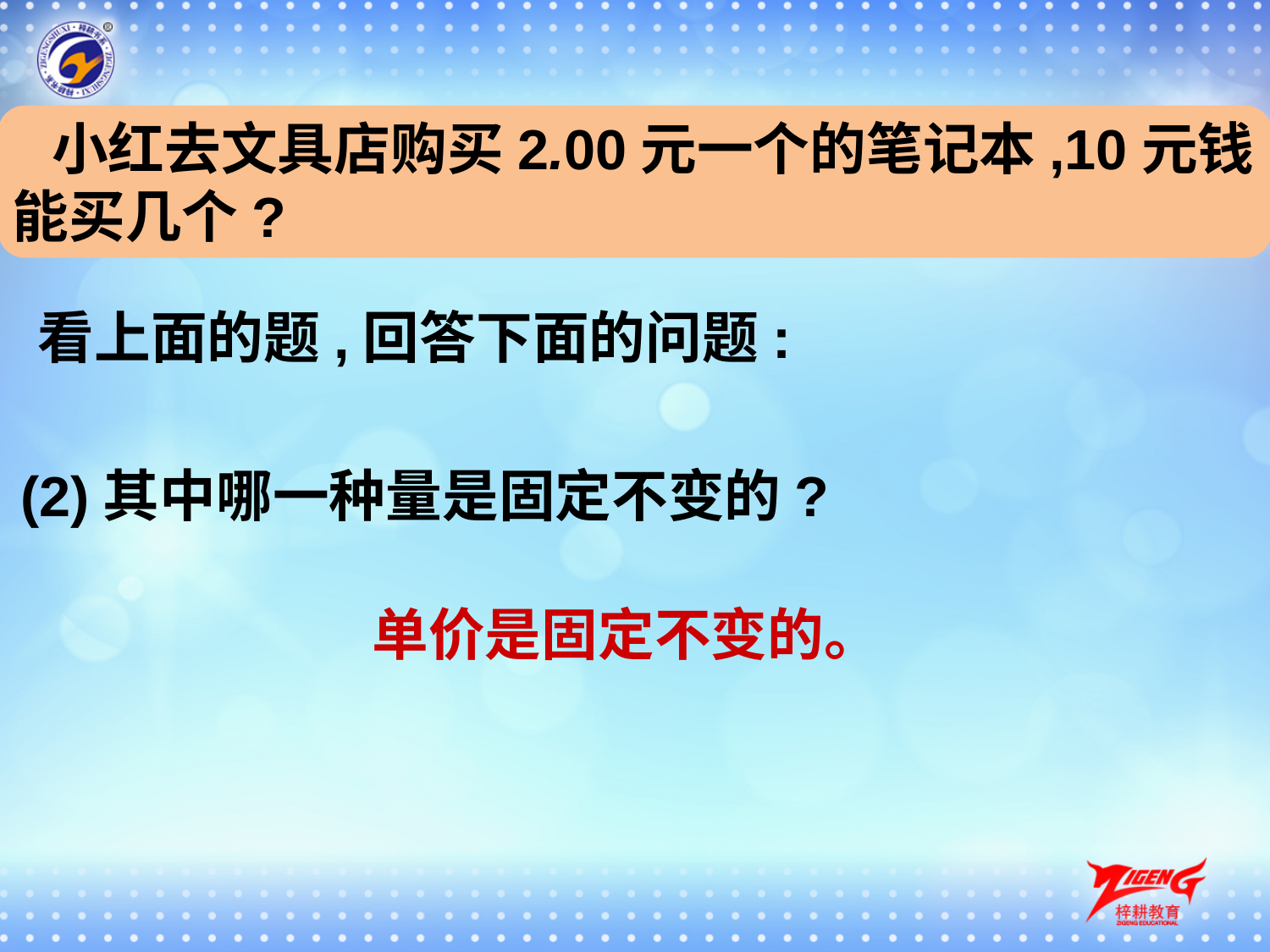

小红去文具店购买2.00元一个的笔记本,10元钱能买几个?
看上面的题,回答下面的问题:
(2)其中哪一种量是固定不变的?
单价是固定不变的。